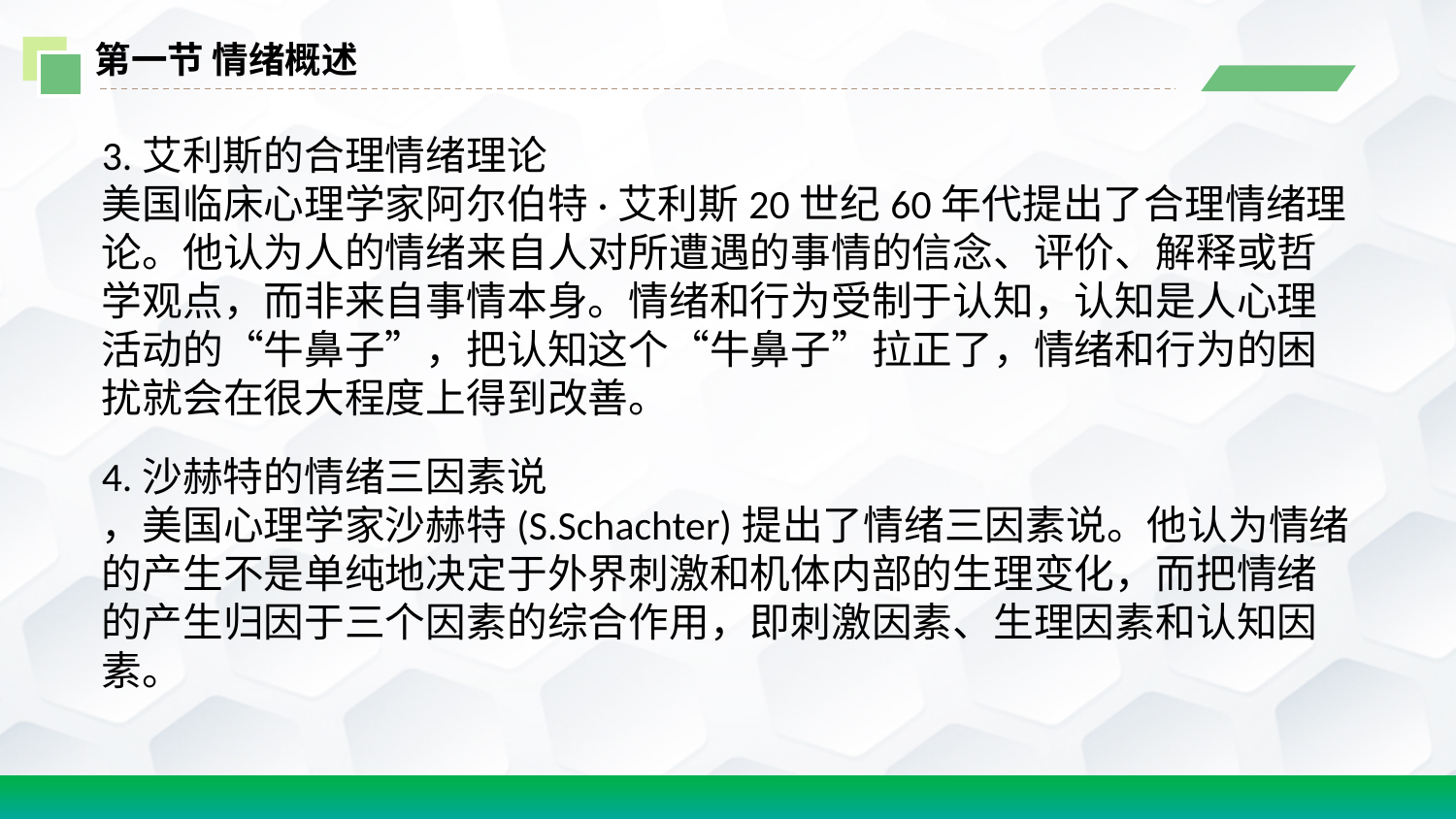

第一节 情绪概述
3.艾利斯的合理情绪理论
美国临床心理学家阿尔伯特·艾利斯20世纪60年代提出了合理情绪理论。他认为人的情绪来自人对所遭遇的事情的信念、评价、解释或哲学观点，而非来自事情本身。情绪和行为受制于认知，认知是人心理活动的“牛鼻子”，把认知这个“牛鼻子”拉正了，情绪和行为的困扰就会在很大程度上得到改善。
4.沙赫特的情绪三因素说
，美国心理学家沙赫特(S.Schachter)提出了情绪三因素说。他认为情绪的产生不是单纯地决定于外界刺激和机体内部的生理变化，而把情绪的产生归因于三个因素的综合作用，即刺激因素、生理因素和认知因素。